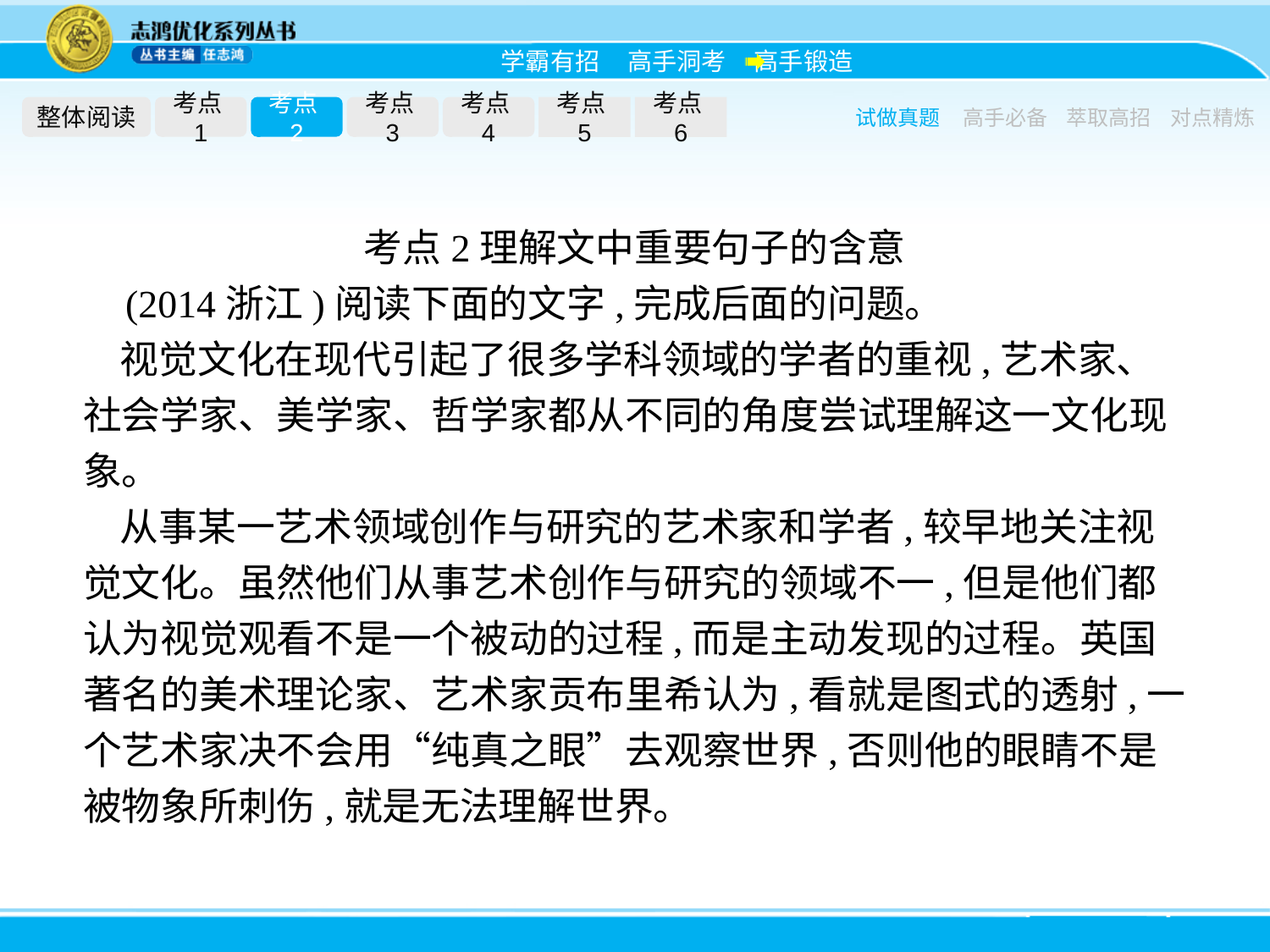

整体阅读
考点1
考点2
考点3
考点4
考点5
考点6
试做真题
高手必备
萃取高招
对点精炼
考点2理解文中重要句子的含意
(2014浙江)阅读下面的文字,完成后面的问题。
视觉文化在现代引起了很多学科领域的学者的重视,艺术家、社会学家、美学家、哲学家都从不同的角度尝试理解这一文化现象。
从事某一艺术领域创作与研究的艺术家和学者,较早地关注视觉文化。虽然他们从事艺术创作与研究的领域不一,但是他们都认为视觉观看不是一个被动的过程,而是主动发现的过程。英国著名的美术理论家、艺术家贡布里希认为,看就是图式的透射,一个艺术家决不会用“纯真之眼”去观察世界,否则他的眼睛不是被物象所刺伤,就是无法理解世界。